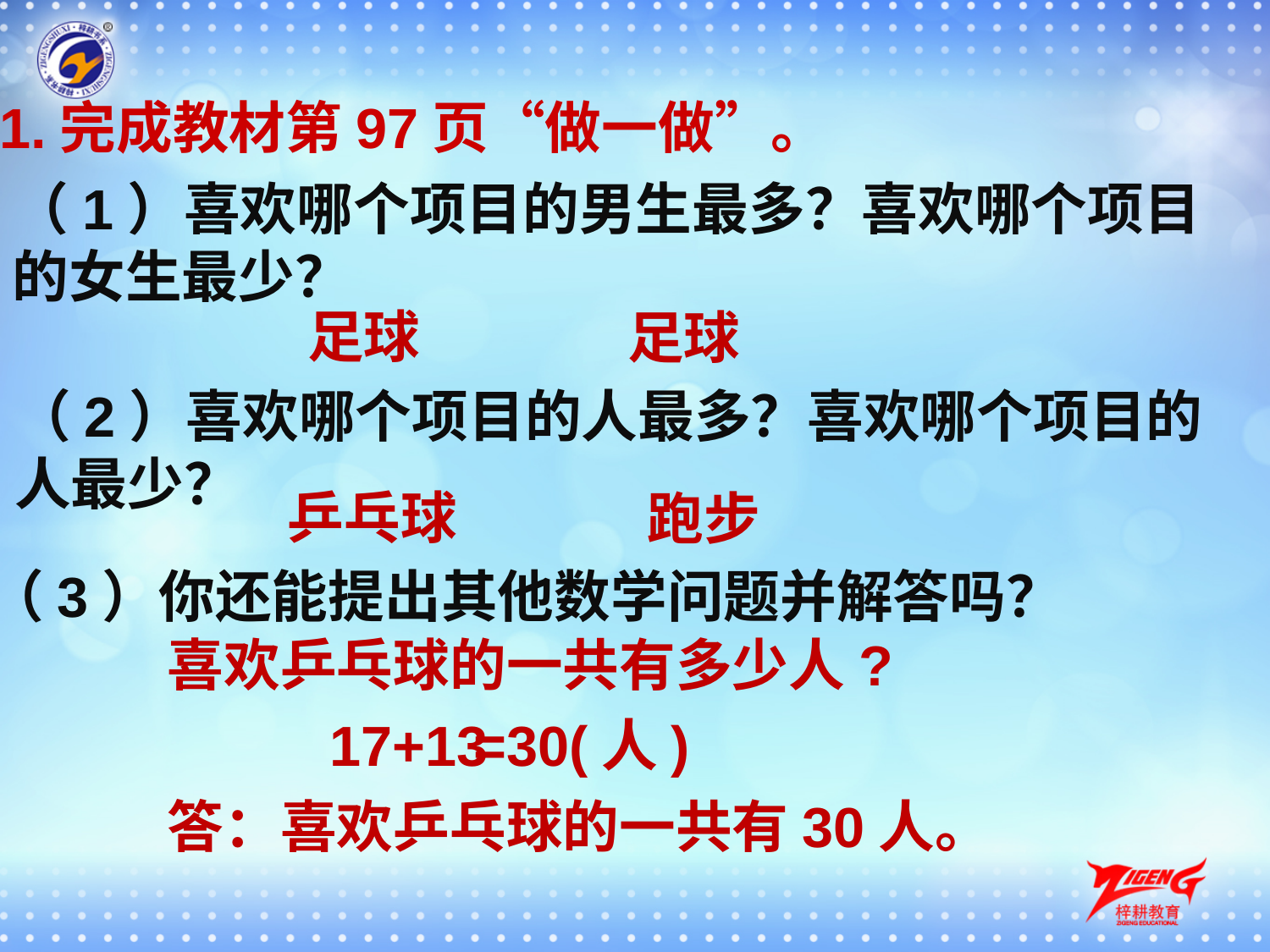

1.完成教材第97页“做一做”。
（1）喜欢哪个项目的男生最多？喜欢哪个项目的女生最少？
足球
足球
（2）喜欢哪个项目的人最多？喜欢哪个项目的人最少？
乒乓球
跑步
（3）你还能提出其他数学问题并解答吗？
喜欢乒乓球的一共有多少人?
17+13
=30(人)
答：喜欢乒乓球的一共有30人。